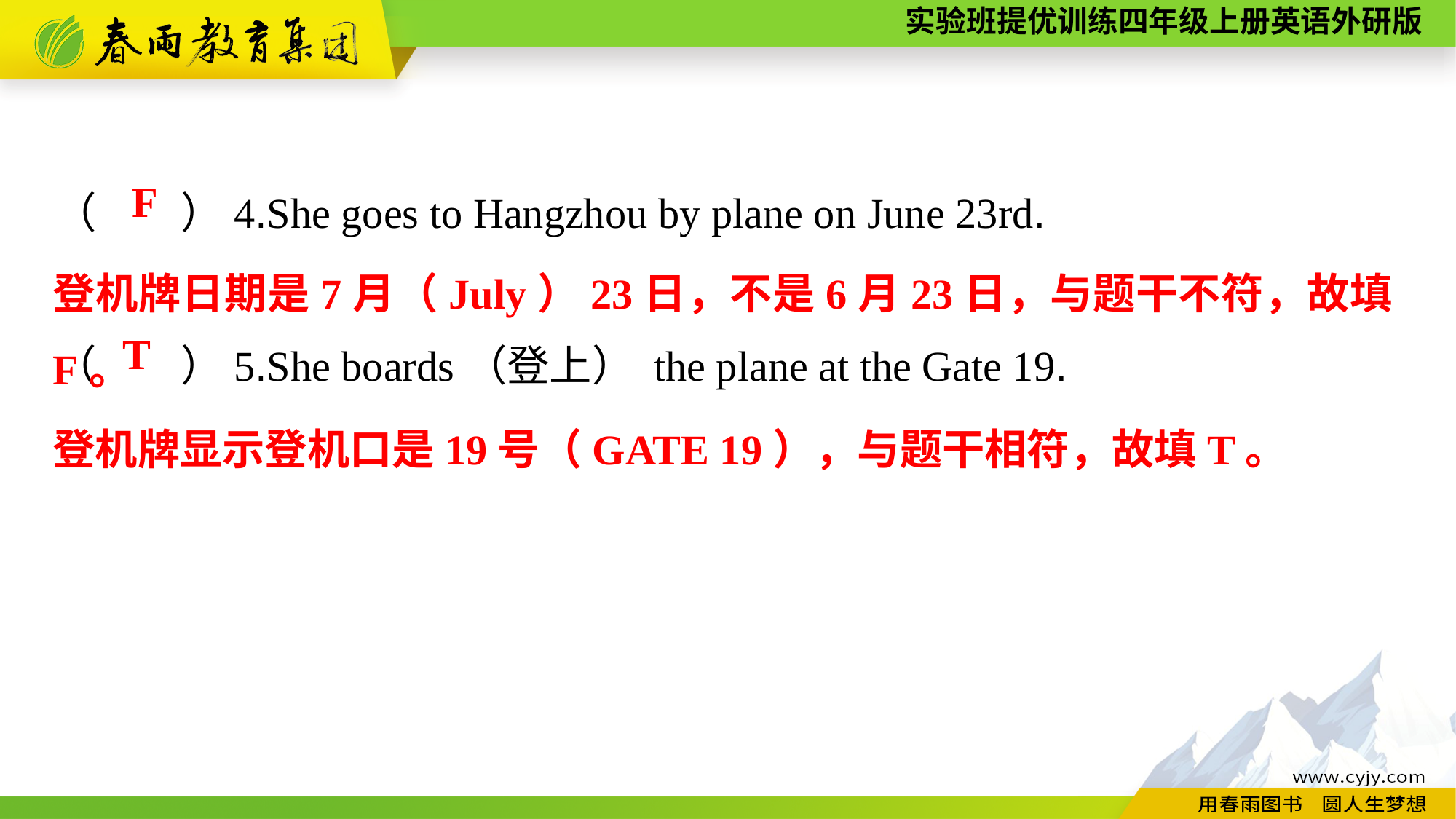

（　　）4.She goes to Hangzhou by plane on June 23rd.

（　　）5.She boards（登上） the plane at the Gate 19.
F
登机牌日期是7月（July）23日，不是6月23日，与题干不符，故填F。
T
登机牌显示登机口是19号（GATE 19），与题干相符，故填T。